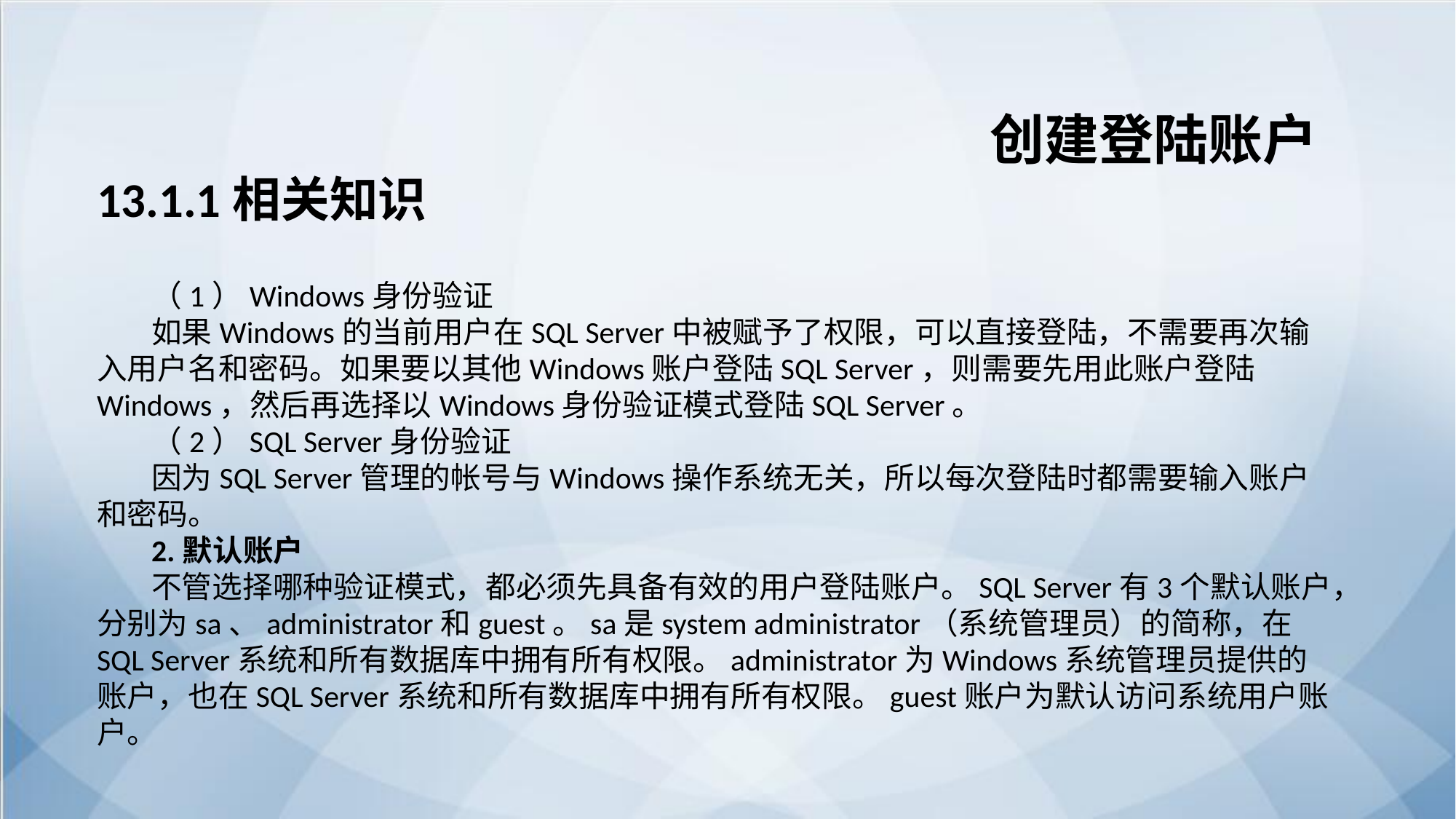

创建登陆账户
13.1.1相关知识
（1）Windows身份验证
如果Windows的当前用户在SQL Server中被赋予了权限，可以直接登陆，不需要再次输入用户名和密码。如果要以其他Windows账户登陆SQL Server，则需要先用此账户登陆Windows，然后再选择以Windows身份验证模式登陆SQL Server。
（2）SQL Server身份验证
因为SQL Server管理的帐号与Windows操作系统无关，所以每次登陆时都需要输入账户和密码。
2.默认账户
不管选择哪种验证模式，都必须先具备有效的用户登陆账户。SQL Server有3个默认账户，分别为sa、administrator和guest。sa是system administrator（系统管理员）的简称，在SQL Server系统和所有数据库中拥有所有权限。administrator为Windows系统管理员提供的账户，也在SQL Server系统和所有数据库中拥有所有权限。guest账户为默认访问系统用户账户。